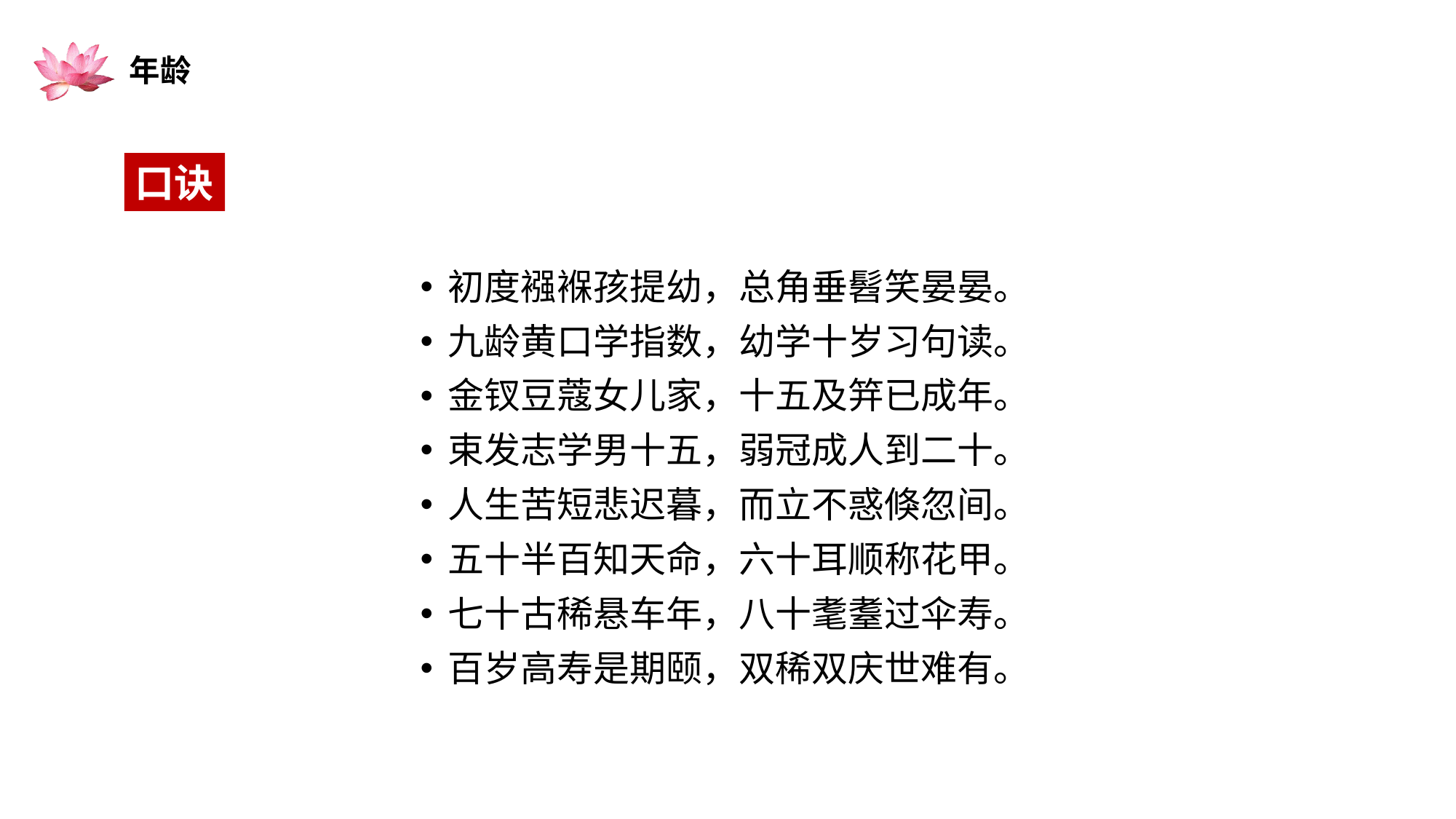

年龄
口诀
初度襁褓孩提幼，总角垂髫笑晏晏。
九龄黄口学指数，幼学十岁习句读。
金钗豆蔻女儿家，十五及笄已成年。
束发志学男十五，弱冠成人到二十。
人生苦短悲迟暮，而立不惑倏忽间。
五十半百知天命，六十耳顺称花甲。
七十古稀悬车年，八十耄耋过伞寿。
百岁高寿是期颐，双稀双庆世难有。